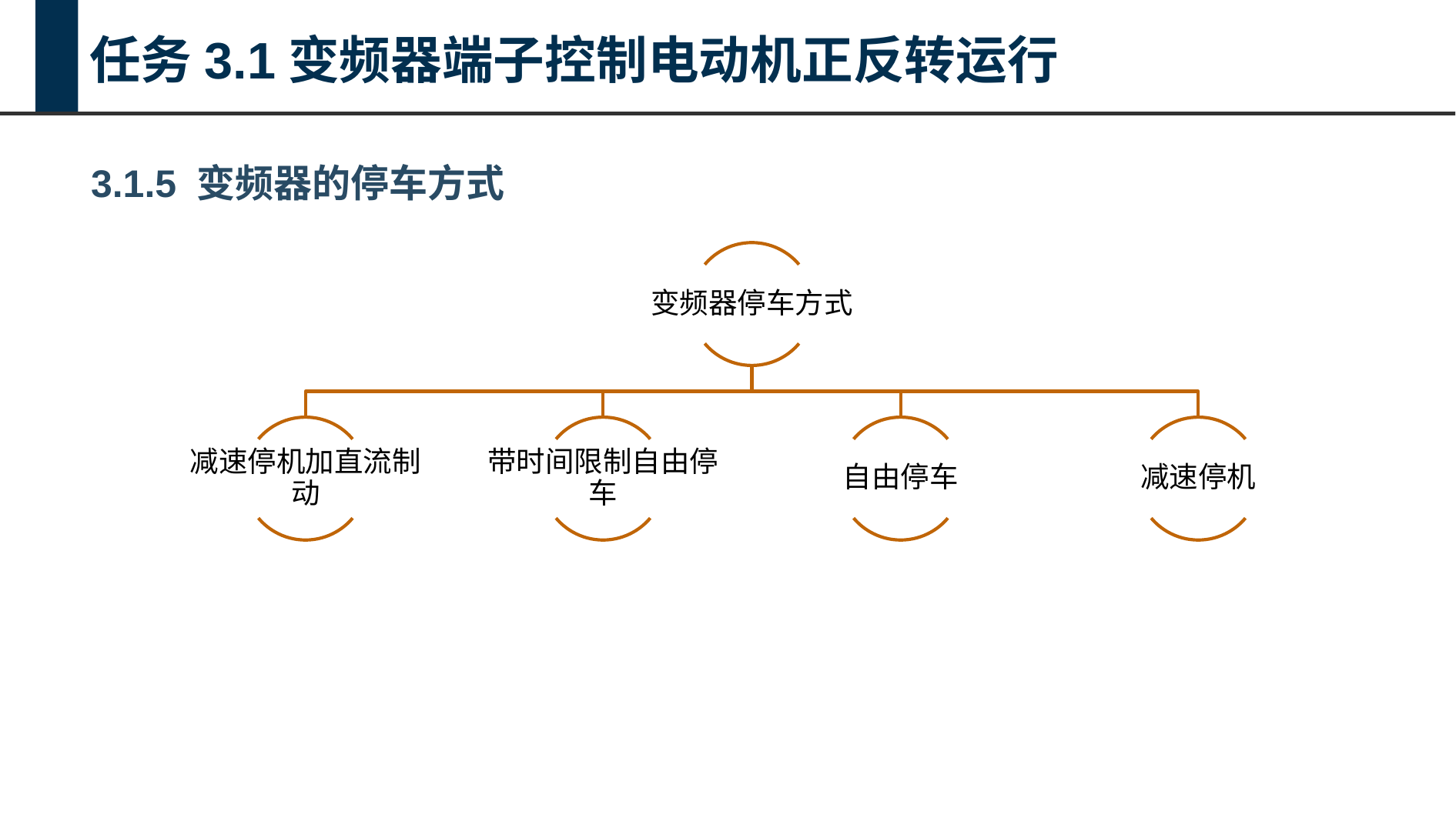

任务3.1变频器端子控制电动机正反转运行
3.1.5 变频器的停车方式
变频器停车方式
减速停机
自由停车
带时间限制自由停车
减速停机加直流制动